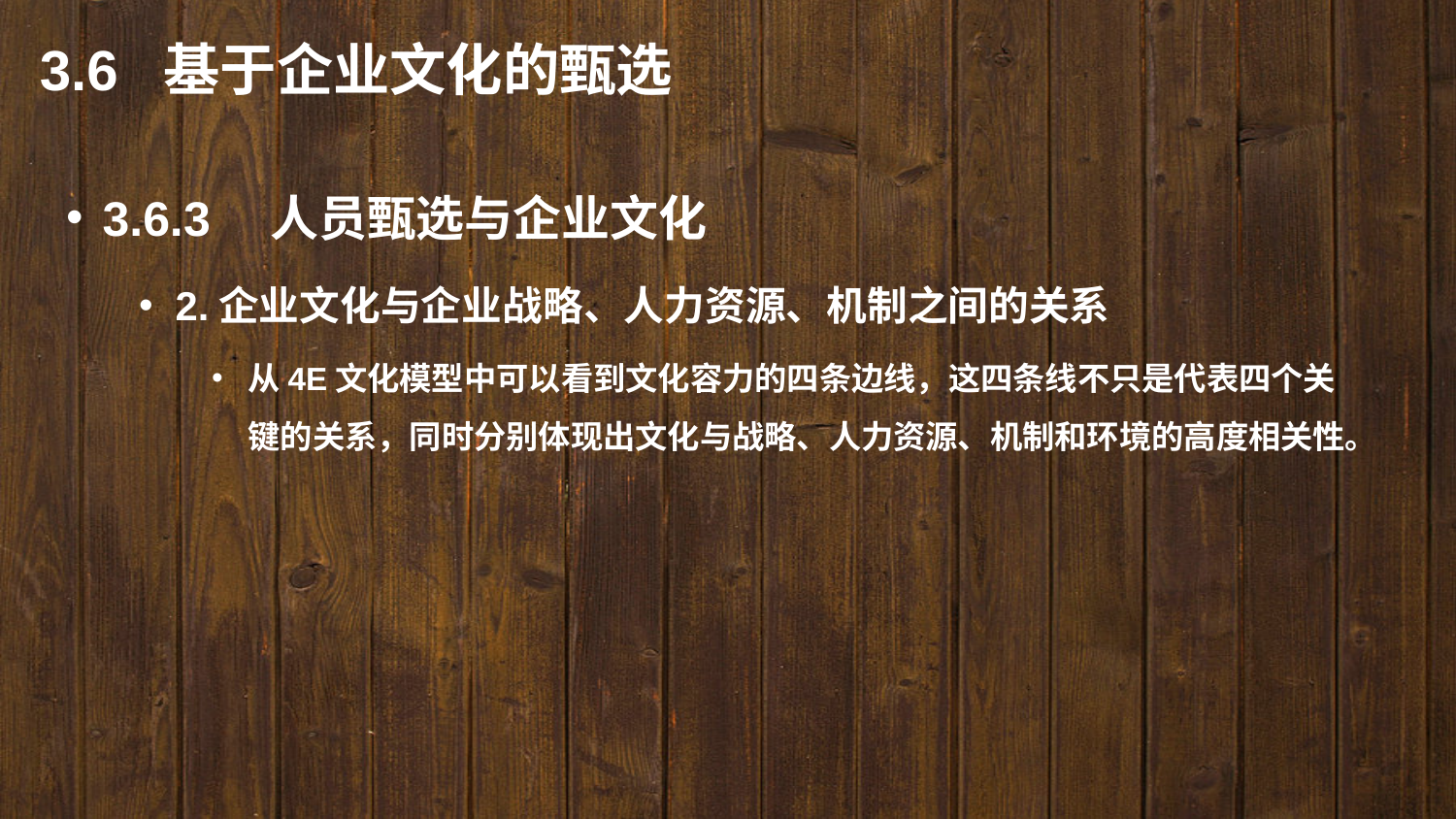

3.6  基于企业文化的甄选
3.6.3　人员甄选与企业文化
2.企业文化与企业战略、人力资源、机制之间的关系
从4E文化模型中可以看到文化容力的四条边线，这四条线不只是代表四个关键的关系，同时分别体现出文化与战略、人力资源、机制和环境的高度相关性。